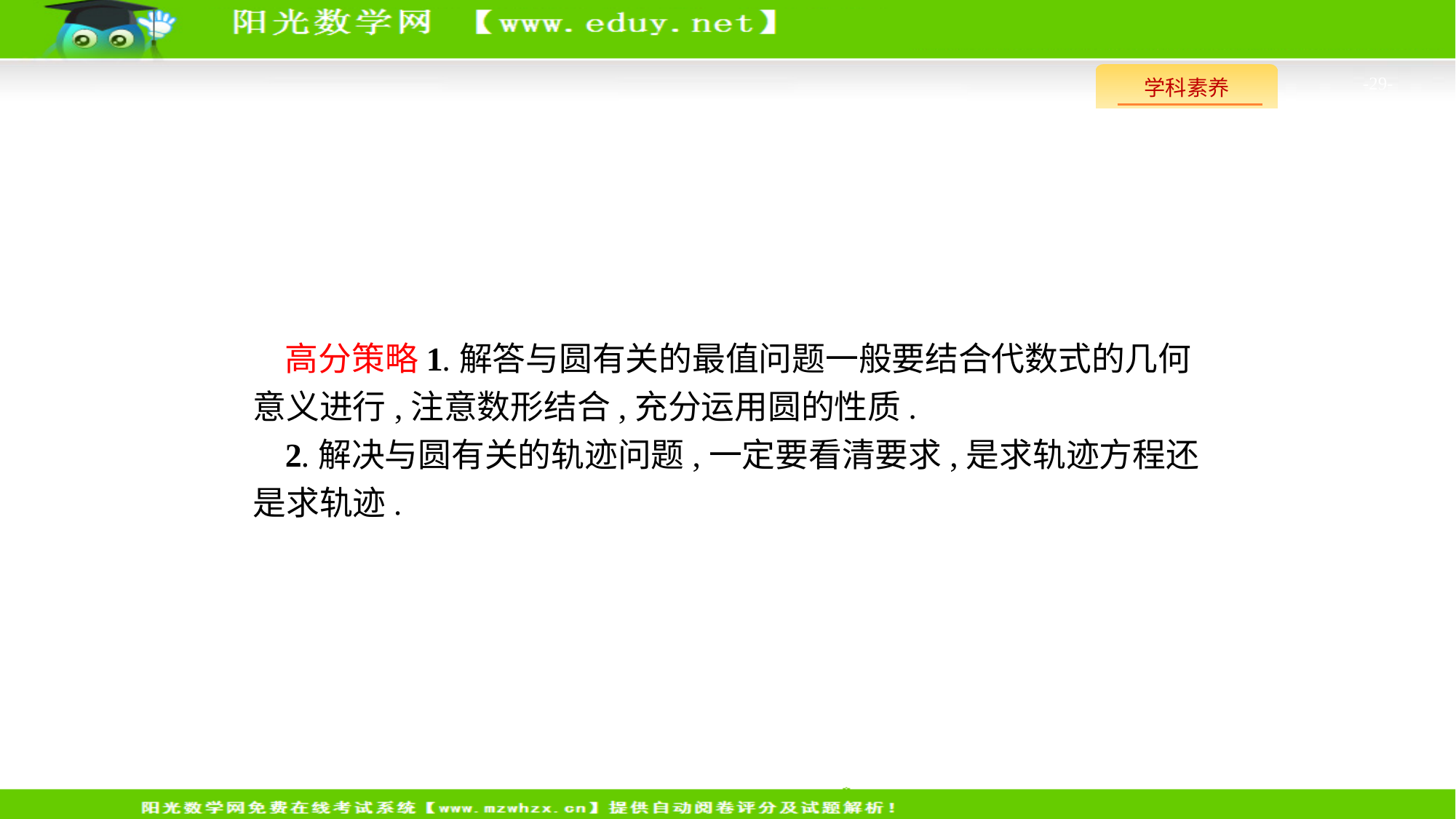

-29-
高分策略1.解答与圆有关的最值问题一般要结合代数式的几何意义进行,注意数形结合,充分运用圆的性质.
2.解决与圆有关的轨迹问题,一定要看清要求,是求轨迹方程还是求轨迹.